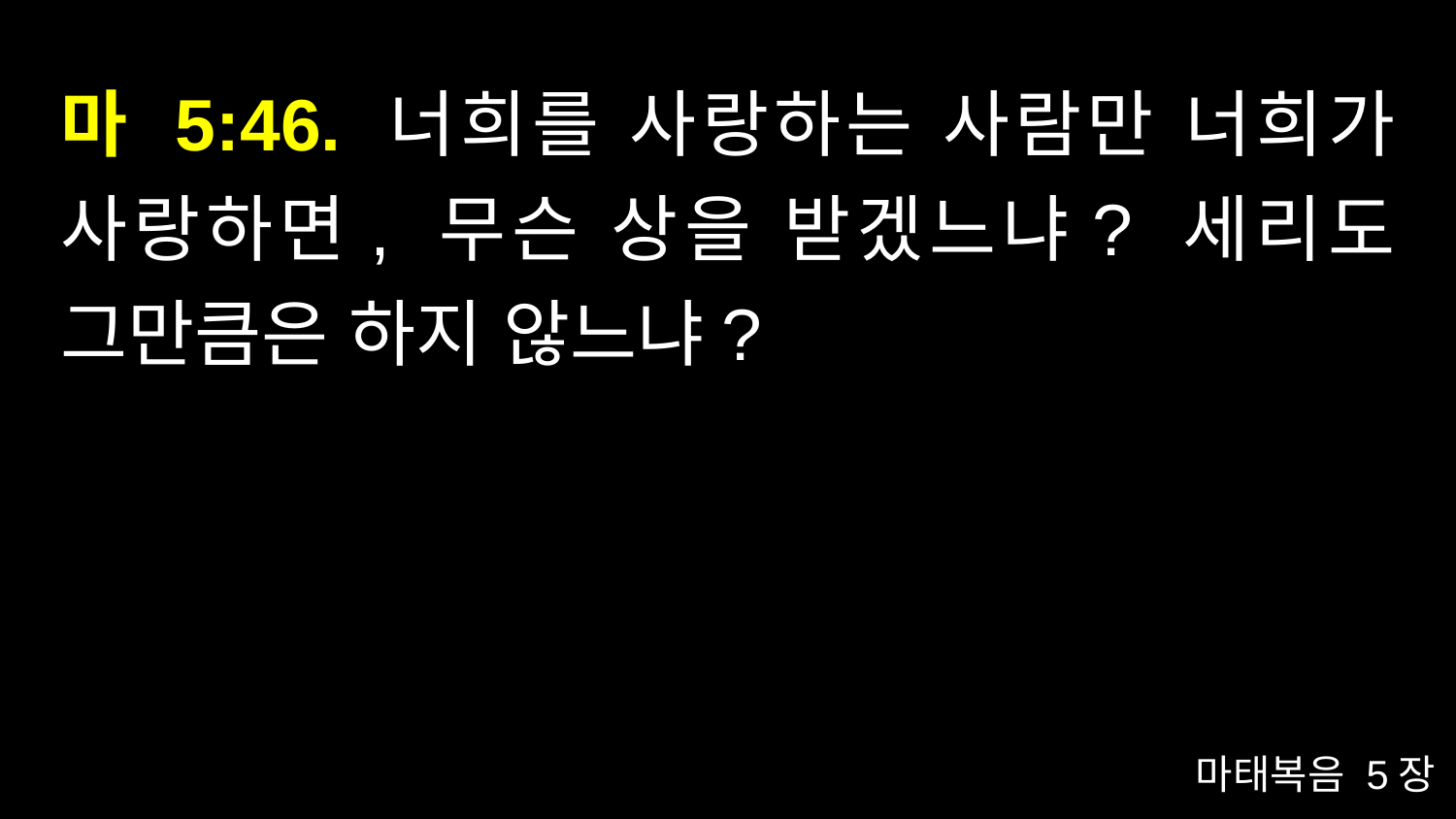

# 마 5:46. 너희를 사랑하는 사람만 너희가 사랑하면, 무슨 상을 받겠느냐? 세리도 그만큼은 하지 않느냐?
마태복음 5장